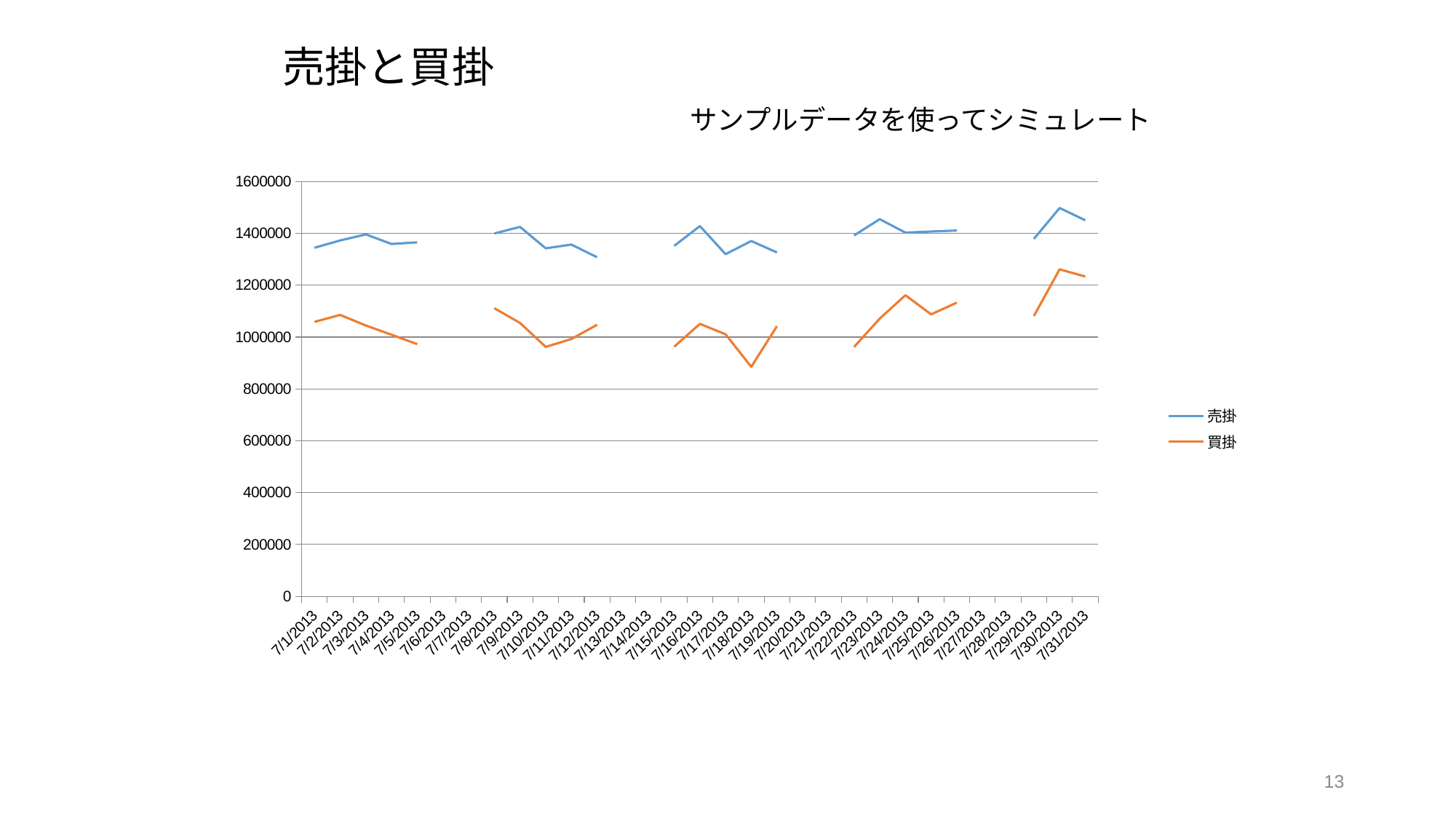

売掛と買掛
サンプルデータを使ってシミュレート

### Chart

| Category |  |  |
|---|---|---|
| 41456 | 1344409.1 | 1058434.0 |
| 41457 | 1372592.3 | 1085430.0 |
| 41458 | 1396027.0 | 1044552.0 |
| 41459 | 1359039.2 | 1008920.0 |
| 41460 | 1365346.2 | 972623.0 |
| 41461 | None | None |
| 41462 | None | None |
| 41463 | 1399532.5 | 1111304.0 |
| 41464 | 1424892.1 | 1054339.0 |
| 41465 | 1342193.1 | 961926.0 |
| 41466 | 1356729.8 | 992538.0 |
| 41467 | 1307817.2 | 1047330.0 |
| 41468 | None | None |
| 41469 | None | None |
| 41470 | 1351632.4 | 962673.0 |
| 41471 | 1428078.2 | 1050922.0 |
| 41472 | 1319713.7 | 1010688.0 |
| 41473 | 1370351.6 | 885297.0 |
| 41474 | 1326353.5 | 1041936.0 |
| 41475 | None | None |
| 41476 | None | None |
| 41477 | 1391835.7 | 961644.0 |
| 41478 | 1454707.7 | 1071269.0 |
| 41479 | 1402801.0 | 1161307.0 |
| 41480 | 1407140.7 | 1087598.0 |
| 41481 | 1410903.2 | 1132757.0 |
| 41482 | None | None |
| 41483 | None | None |
| 41484 | 1378638.5 | 1081518.0 |
| 41485 | 1497742.0 | 1261187.0 |
| 41486 | 1450421.1 | 1233393.0 |
13